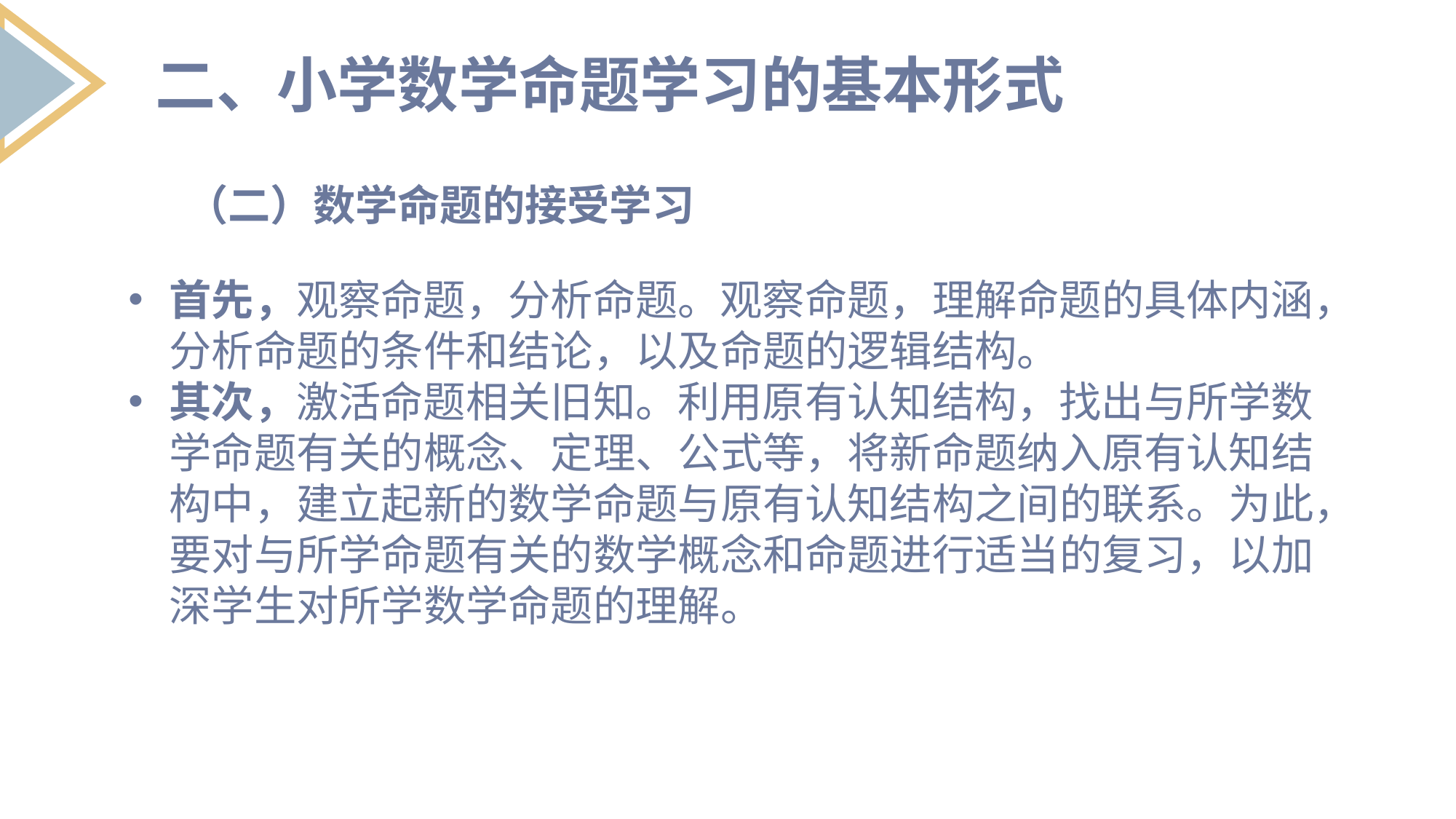

二、小学数学命题学习的基本形式

     （二）数学命题的接受学习

首先，观察命题，分析命题。观察命题，理解命题的具体内涵，分析命题的条件和结论，以及命题的逻辑结构。
其次，激活命题相关旧知。利用原有认知结构，找出与所学数学命题有关的概念、定理、公式等，将新命题纳入原有认知结构中，建立起新的数学命题与原有认知结构之间的联系。为此，要对与所学命题有关的数学概念和命题进行适当的复习，以加深学生对所学数学命题的理解。